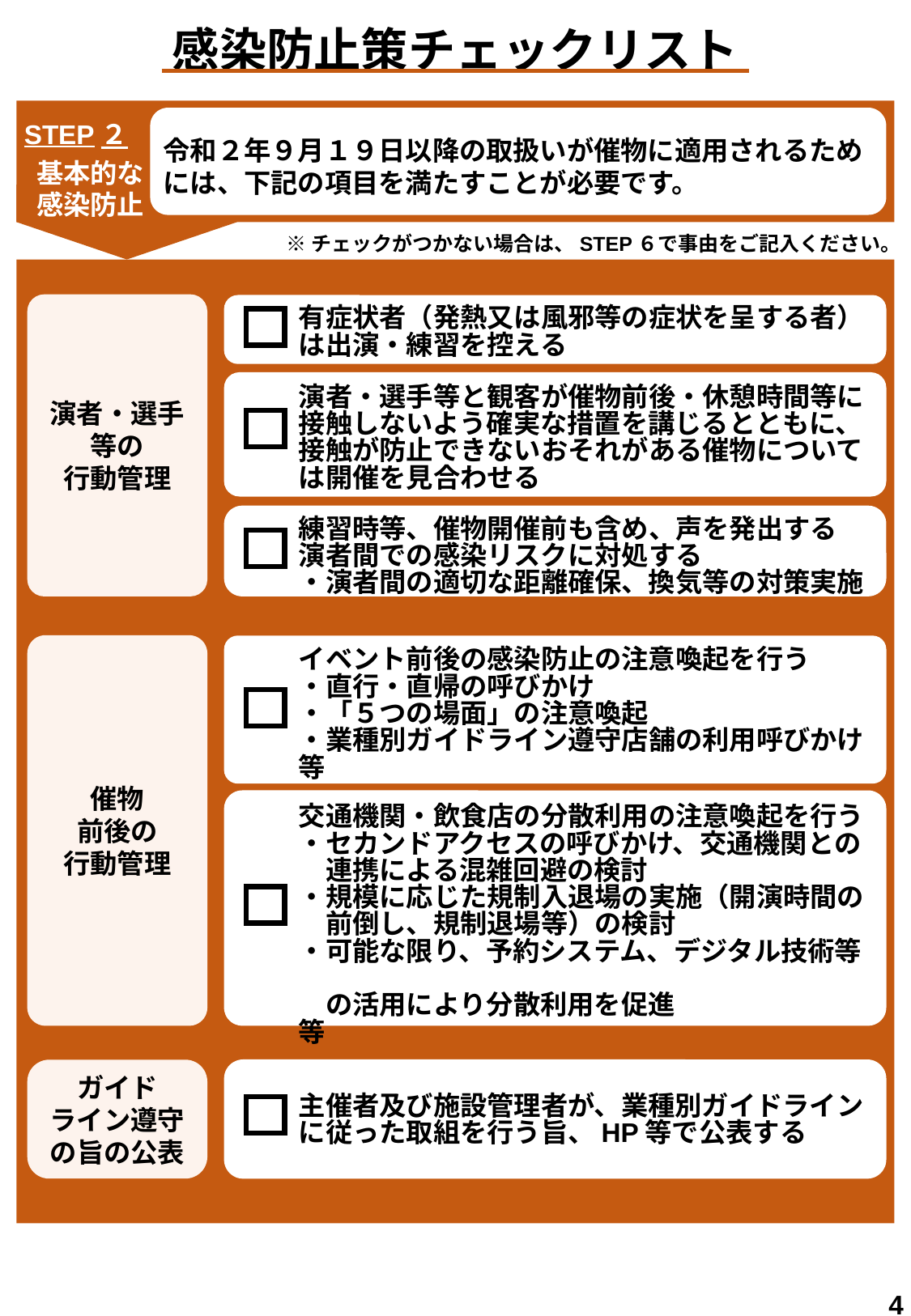

感染防止策チェックリスト

STEP２

 基本的な
 感染防止

令和２年９月１９日以降の取扱いが催物に適用されるためには、下記の項目を満たすことが必要です。
※チェックがつかない場合は、STEP６で事由をご記入ください。

演者・選手
等の
行動管理

有症状者（発熱又は風邪等の症状を呈する者）は出演・練習を控える

演者・選手等と観客が催物前後・休憩時間等に接触しないよう確実な措置を講じるとともに、
接触が防止できないおそれがある催物については開催を見合わせる

練習時等、催物開催前も含め、声を発出する
演者間での感染リスクに対処する
・演者間の適切な距離確保、換気等の対策実施

催物
前後の
行動管理

イベント前後の感染防止の注意喚起を行う
・直行・直帰の呼びかけ
・「５つの場面」の注意喚起
・業種別ガイドライン遵守店舗の利用呼びかけ等

交通機関・飲食店の分散利用の注意喚起を行う
・セカンドアクセスの呼びかけ、交通機関との
　連携による混雑回避の検討
・規模に応じた規制入退場の実施（開演時間の
　前倒し、規制退場等）の検討
・可能な限り、予約システム、デジタル技術等
　の活用により分散利用を促進
等

ガイド
ライン遵守の旨の公表
主催者及び施設管理者が、業種別ガイドラインに従った取組を行う旨、HP等で公表する

4